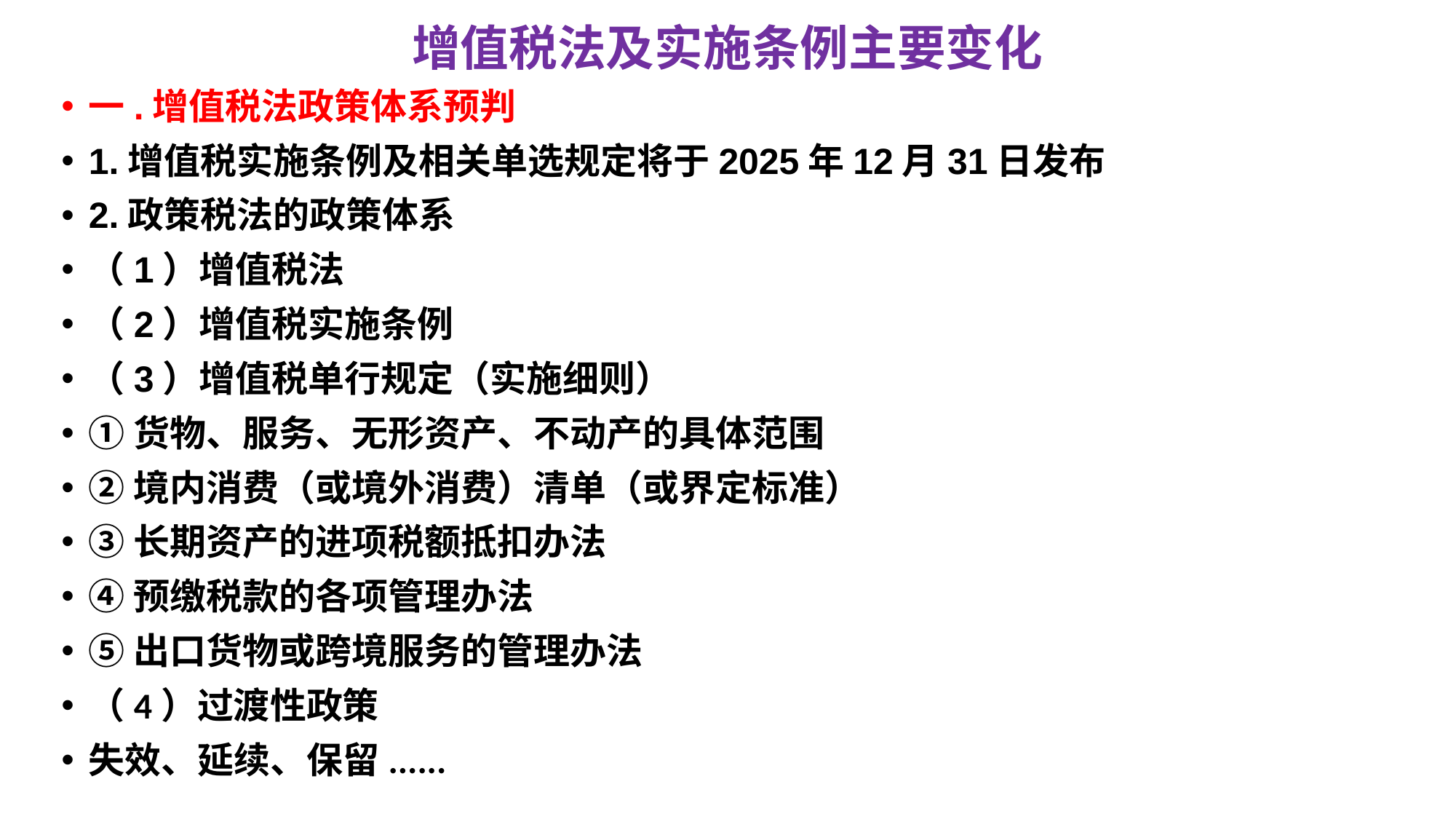

# 增值税法及实施条例主要变化
一.增值税法政策体系预判
1.增值税实施条例及相关单选规定将于2025年12月31日发布
2.政策税法的政策体系
（1）增值税法
（2）增值税实施条例
（3）增值税单行规定（实施细则）
①货物、服务、无形资产、不动产的具体范围
②境内消费（或境外消费）清单（或界定标准）
③长期资产的进项税额抵扣办法
④预缴税款的各项管理办法
⑤出口货物或跨境服务的管理办法
（4）过渡性政策
失效、延续、保留......